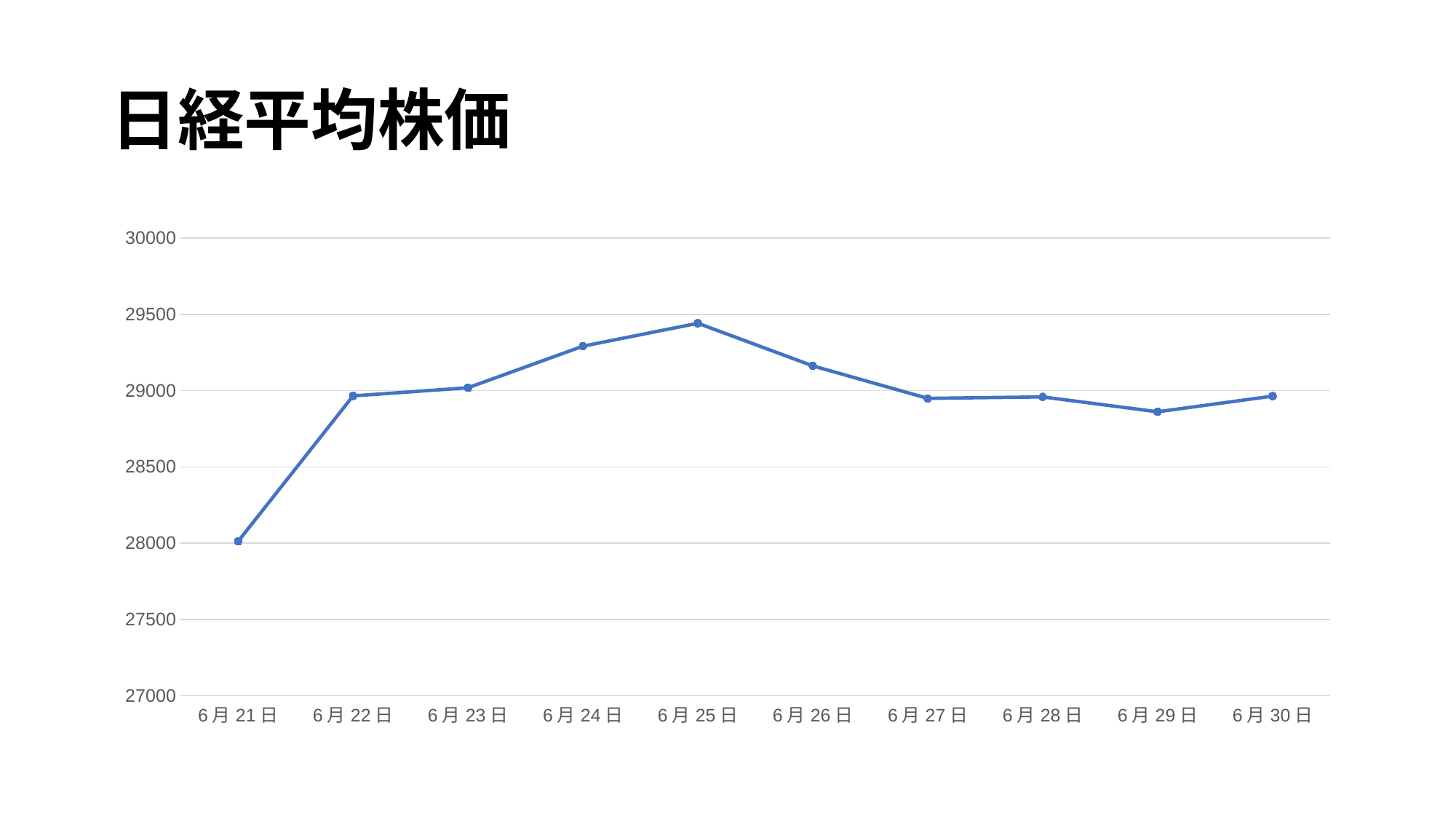

# 日経平均株価

### Chart

| Category | 平均株価（終値） | 列1 | 列2 |
|---|---|---|---|
| 44368 | 28010.93 | None | None |
| 44369 | 28964.98 | None | None |
| 44370 | 29018.33 | None | None |
| 44371 | 29291.01 | None | None |
| 44372 | 29441.3 | None | None |
| 44373 | 29161.8 | None | None |
| 44374 | 28948.73 | None | None |
| 44375 | 28958.56 | None | None |
| 44376 | 28860.8 | None | None |
| 44377 | 28963.56 | None | None |